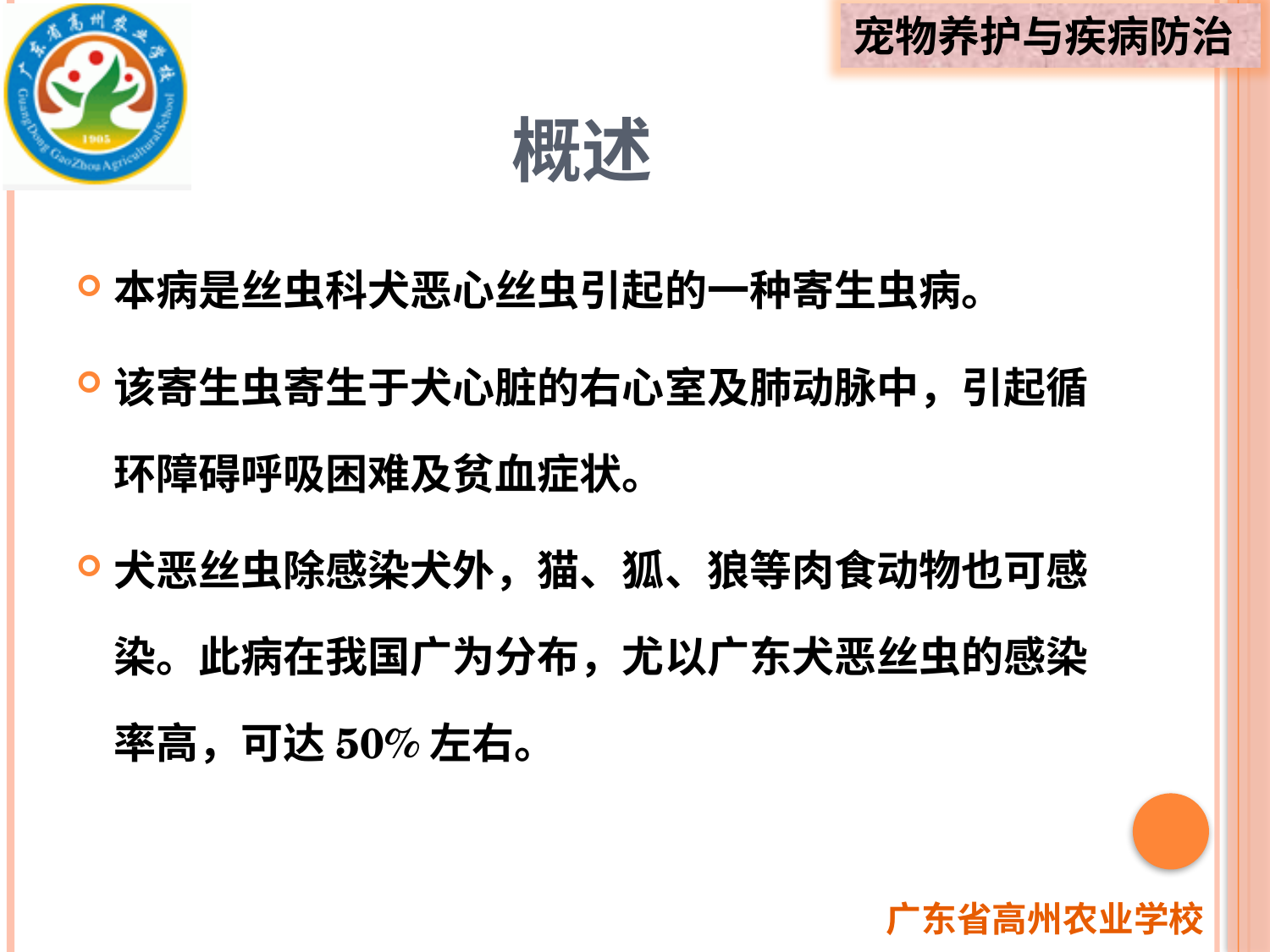

# 概述
本病是丝虫科犬恶心丝虫引起的一种寄生虫病。
该寄生虫寄生于犬心脏的右心室及肺动脉中，引起循环障碍呼吸困难及贫血症状。
犬恶丝虫除感染犬外，猫、狐、狼等肉食动物也可感染。此病在我国广为分布，尤以广东犬恶丝虫的感染率高，可达50%左右。